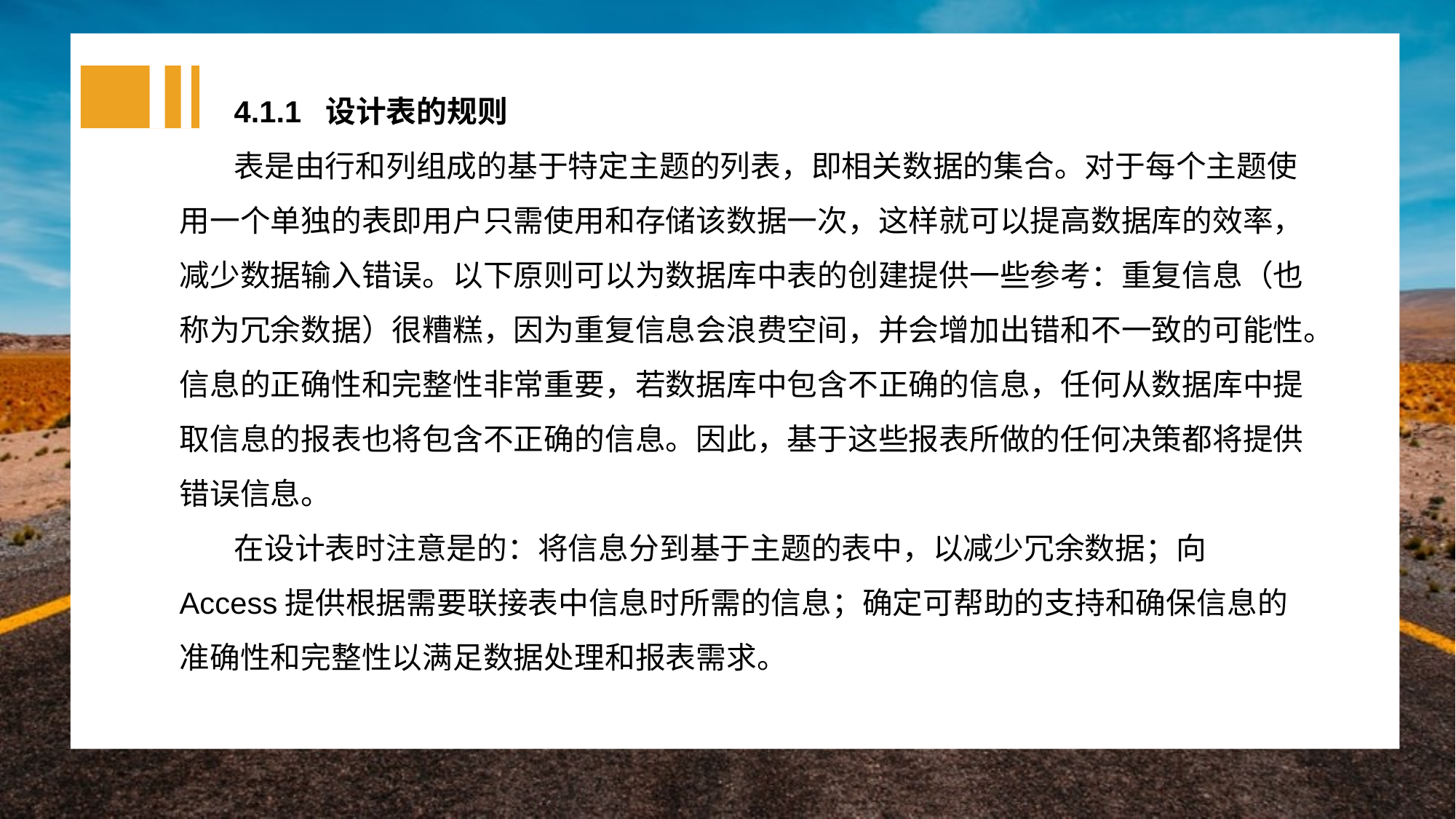

4.1.1  设计表的规则
表是由行和列组成的基于特定主题的列表，即相关数据的集合。对于每个主题使用一个单独的表即用户只需使用和存储该数据一次，这样就可以提高数据库的效率，减少数据输入错误。以下原则可以为数据库中表的创建提供一些参考：重复信息（也称为冗余数据）很糟糕，因为重复信息会浪费空间，并会增加出错和不一致的可能性。信息的正确性和完整性非常重要，若数据库中包含不正确的信息，任何从数据库中提取信息的报表也将包含不正确的信息。因此，基于这些报表所做的任何决策都将提供错误信息。
在设计表时注意是的：将信息分到基于主题的表中，以减少冗余数据；向Access提供根据需要联接表中信息时所需的信息；确定可帮助的支持和确保信息的准确性和完整性以满足数据处理和报表需求。